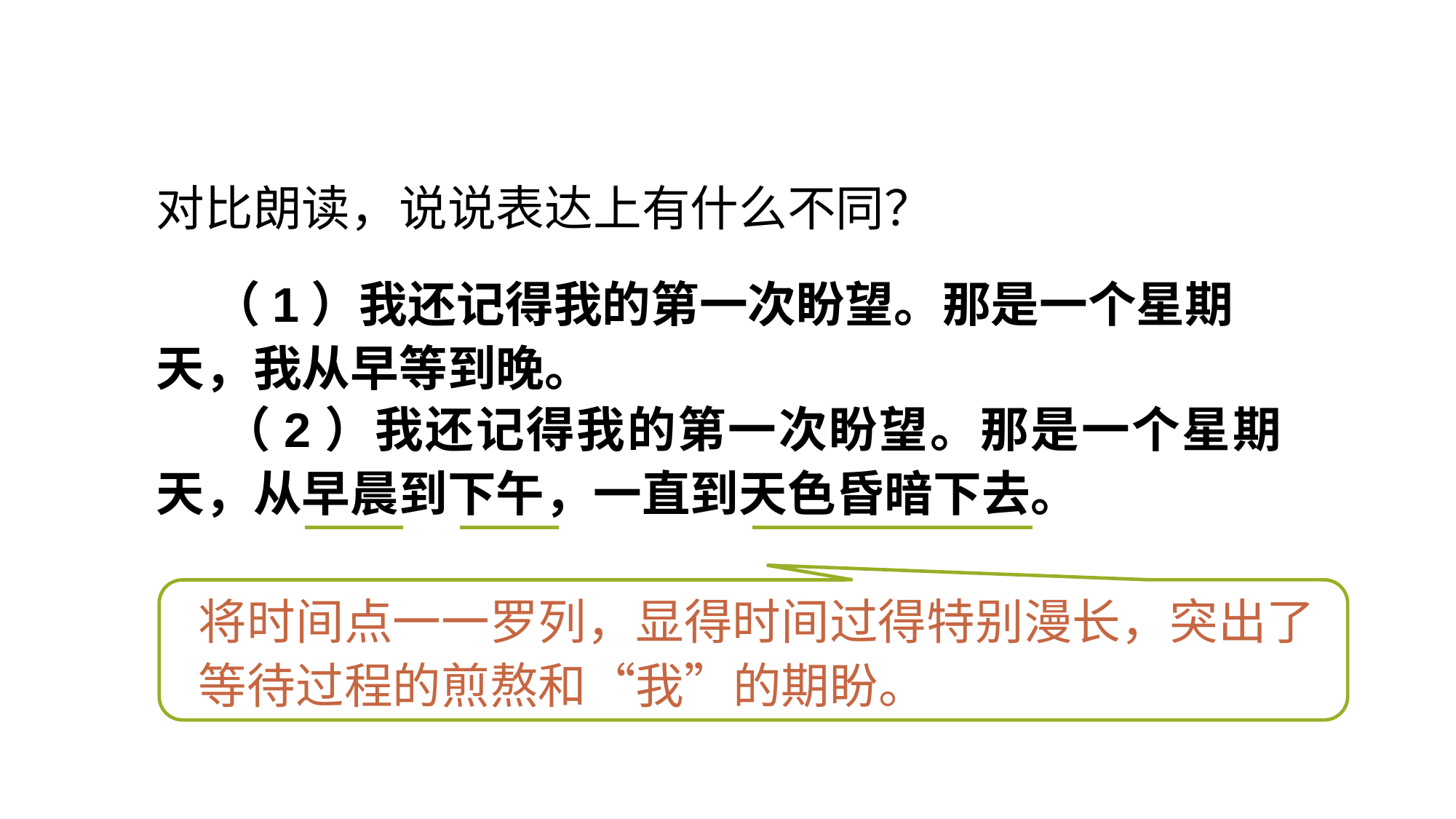

对比朗读，说说表达上有什么不同？
    （1）我还记得我的第一次盼望。那是一个星期天，我从早等到晚。
    （2）我还记得我的第一次盼望。那是一个星期天，从早晨到下午，一直到天色昏暗下去。

将时间点一一罗列，显得时间过得特别漫长，突出了等待过程的煎熬和“我”的期盼。